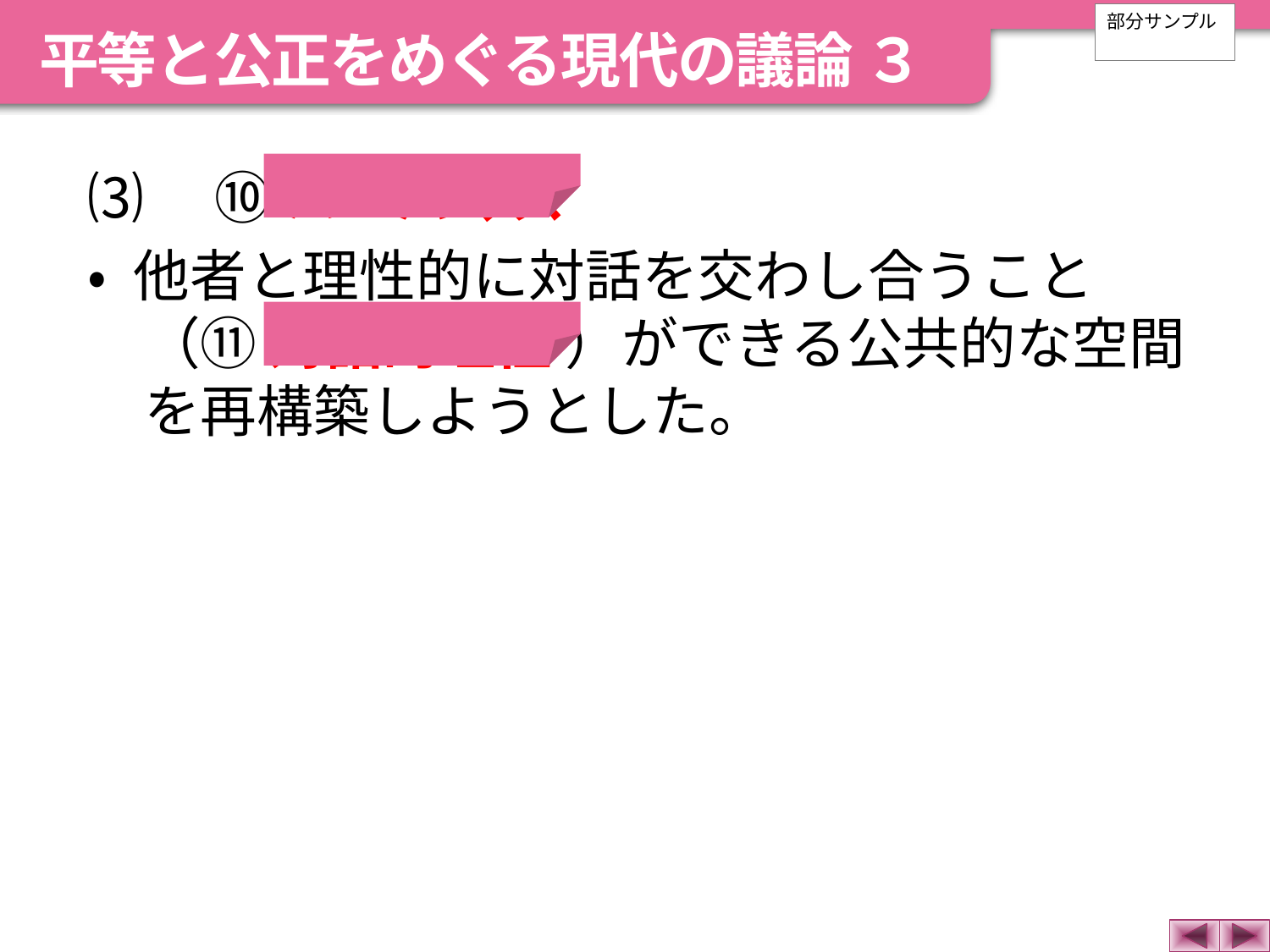

平等と公正をめぐる現代の議論 ３
部分サンプル

⑶　⑩ ハーバマス
• 他者と理性的に対話を交わし合うこと（⑪ 対話的理性 ）ができる公共的な空間を再構築しようとした。